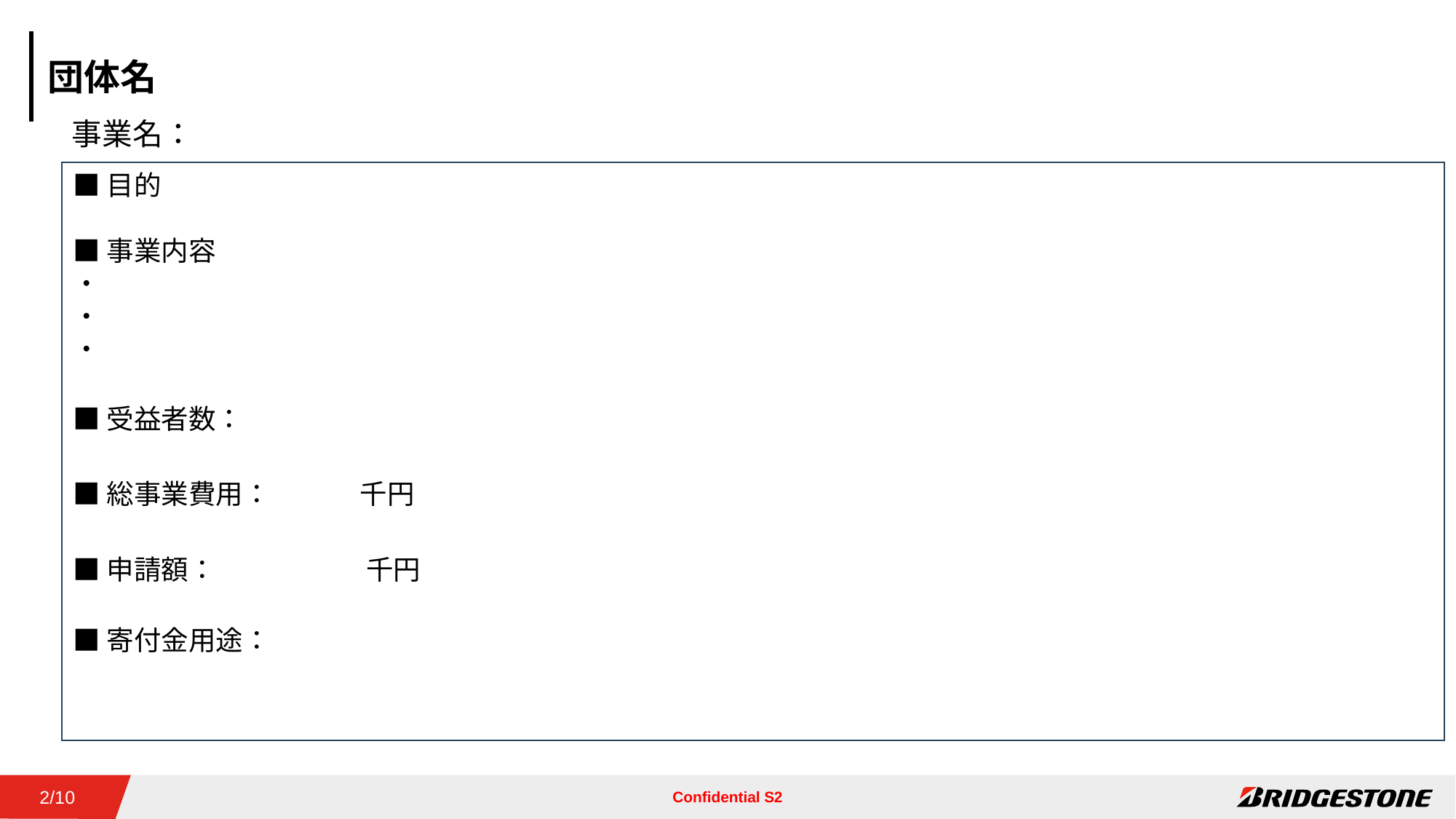

団体名
	事業名：
■目的

■事業内容
・
・
・

■受益者数：

■総事業費用：	　　　千円

■申請額：	 　　　千円

■寄付金用途：